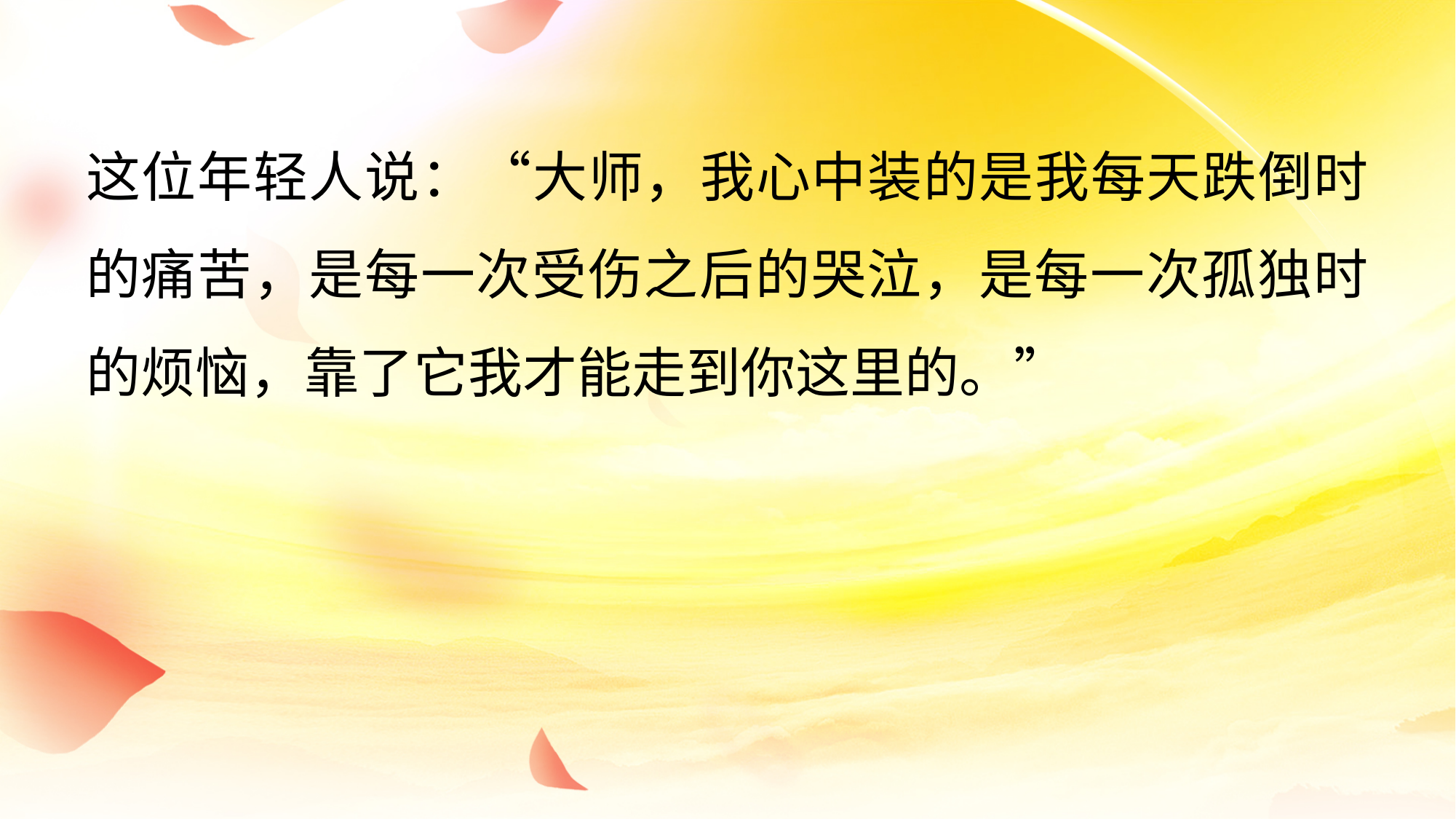

这位年轻人说：“大师，我心中装的是我每天跌倒时的痛苦，是每一次受伤之后的哭泣，是每一次孤独时的烦恼，靠了它我才能走到你这里的。”